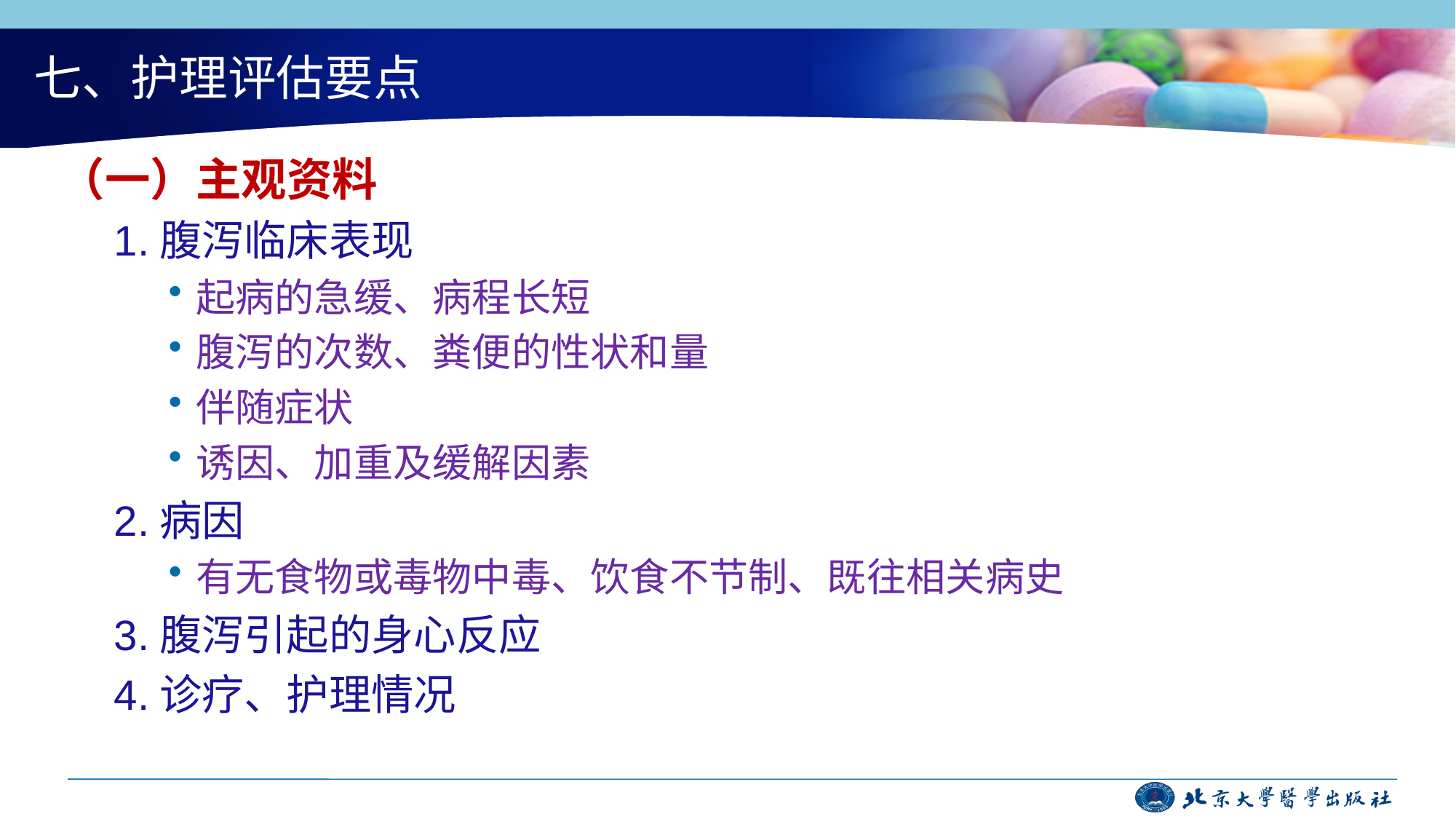

# 七、护理评估要点
（一）主观资料
1.腹泻临床表现
起病的急缓、病程长短
腹泻的次数、粪便的性状和量
伴随症状
诱因、加重及缓解因素
2.病因
有无食物或毒物中毒、饮食不节制、既往相关病史
3.腹泻引起的身心反应
4.诊疗、护理情况